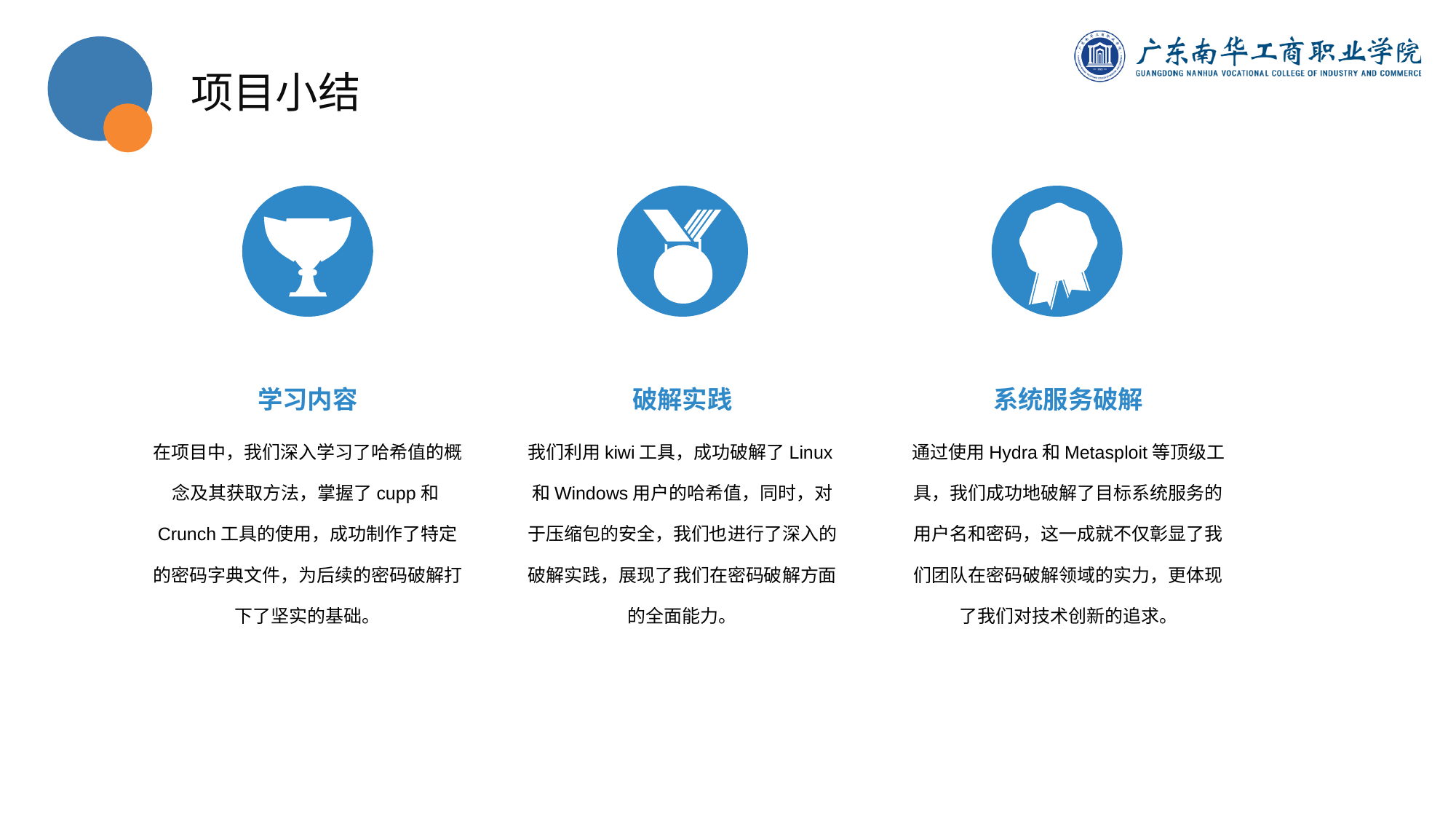

项目小结

学习内容
破解实践
系统服务破解
在项目中，我们深入学习了哈希值的概念及其获取方法，掌握了cupp和Crunch工具的使用，成功制作了特定的密码字典文件，为后续的密码破解打下了坚实的基础。
我们利用kiwi工具，成功破解了Linux和Windows用户的哈希值，同时，对于压缩包的安全，我们也进行了深入的破解实践，展现了我们在密码破解方面的全面能力。
通过使用Hydra和Metasploit等顶级工具，我们成功地破解了目标系统服务的用户名和密码，这一成就不仅彰显了我们团队在密码破解领域的实力，更体现了我们对技术创新的追求。